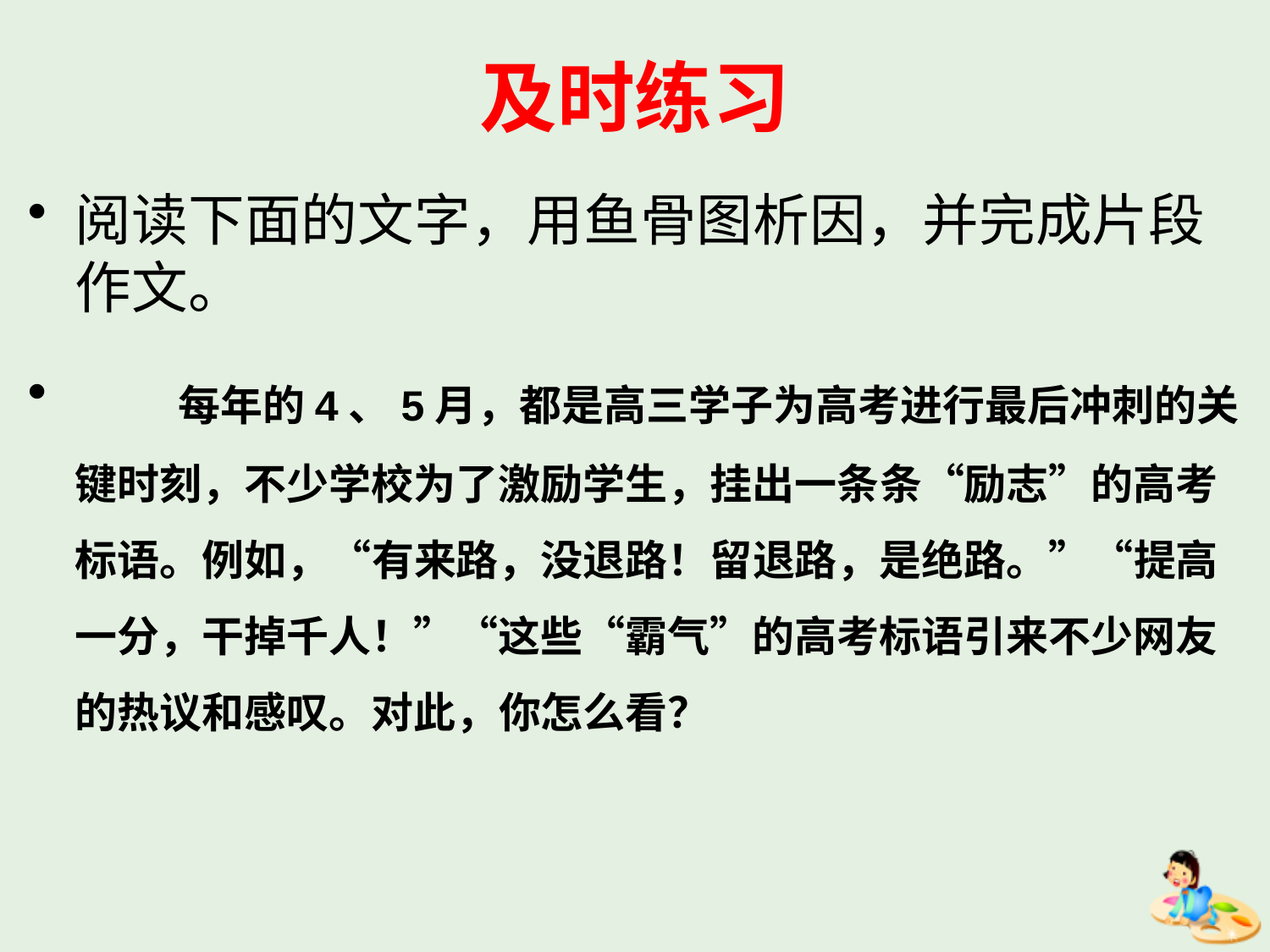

# 及时练习
阅读下面的文字，用鱼骨图析因，并完成片段作文。
       每年的4、5月，都是高三学子为高考进行最后冲刺的关键时刻，不少学校为了激励学生，挂出一条条“励志”的高考标语。例如，“有来路，没退路！留退路，是绝路。”“提高一分，干掉千人！”“这些“霸气”的高考标语引来不少网友的热议和感叹。对此，你怎么看？